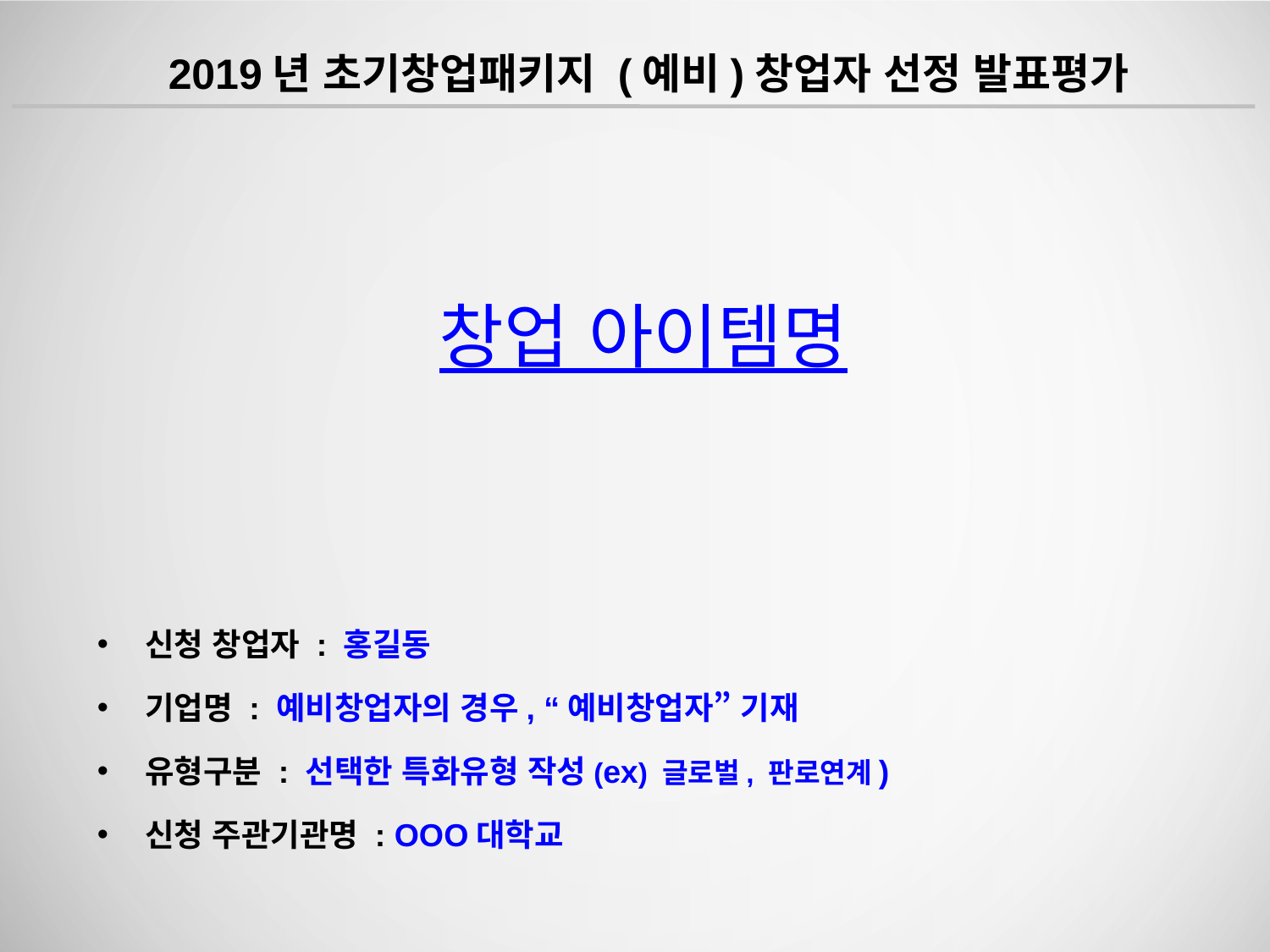

2019년 초기창업패키지 (예비)창업자 선정 발표평가
창업 아이템명
신청 창업자 : 홍길동
기업명 : 예비창업자의 경우, “예비창업자” 기재
유형구분 : 선택한 특화유형 작성(ex) 글로벌, 판로연계)
신청 주관기관명 : OOO대학교